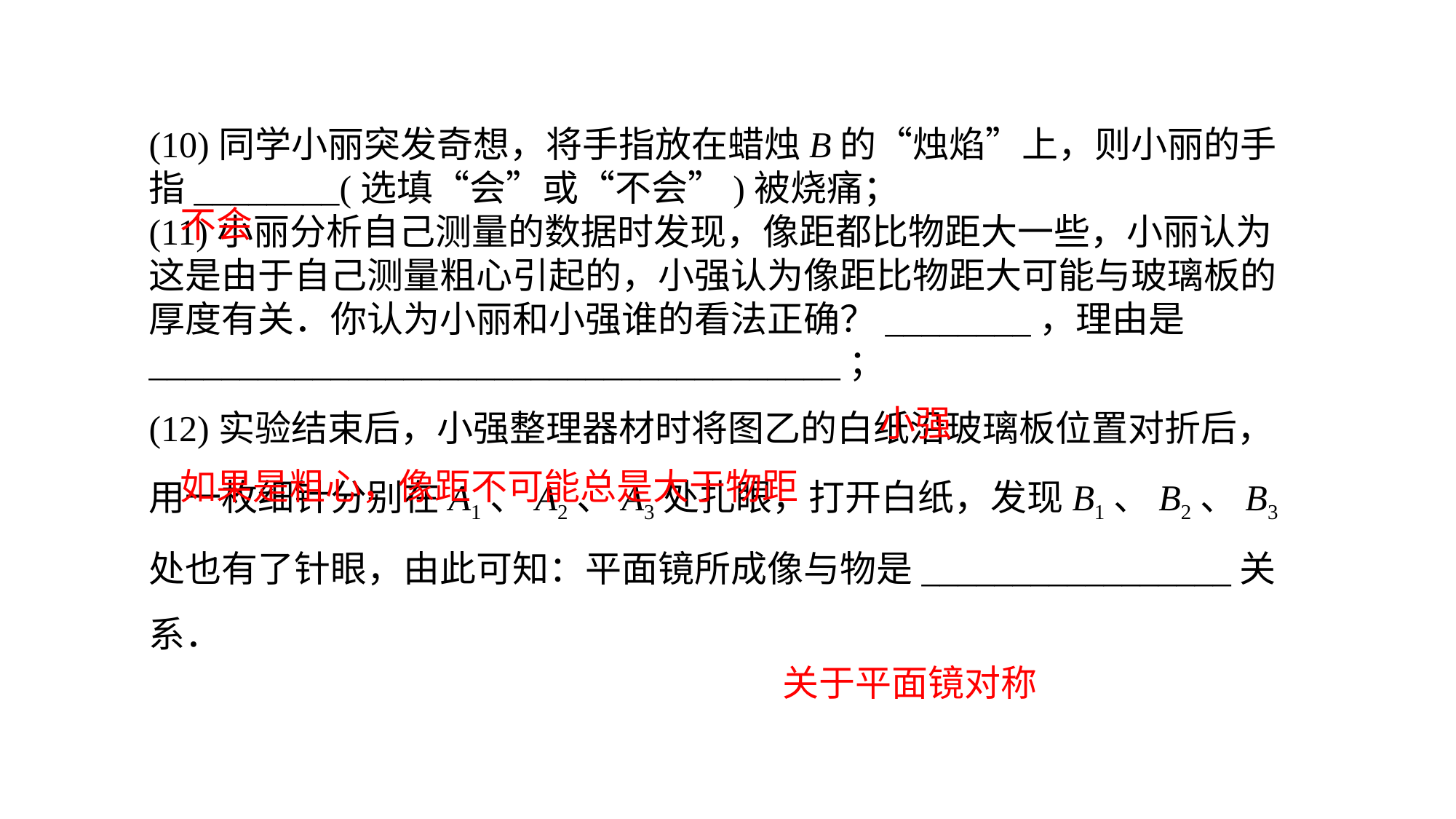

(10)同学小丽突发奇想，将手指放在蜡烛B的“烛焰”上，则小丽的手指________(选填“会”或“不会”)被烧痛；(11)小丽分析自己测量的数据时发现，像距都比物距大一些，小丽认为这是由于自己测量粗心引起的，小强认为像距比物距大可能与玻璃板的厚度有关．你认为小丽和小强谁的看法正确？________，理由是______________________________________；(12)实验结束后，小强整理器材时将图乙的白纸沿玻璃板位置对折后，用一枚细针分别在A1、A2、A3处扎眼，打开白纸，发现B1、B2、B3处也有了针眼，由此可知：平面镜所成像与物是_________________关系．
不会
小强
如果是粗心，像距不可能总是大于物距
关于平面镜对称